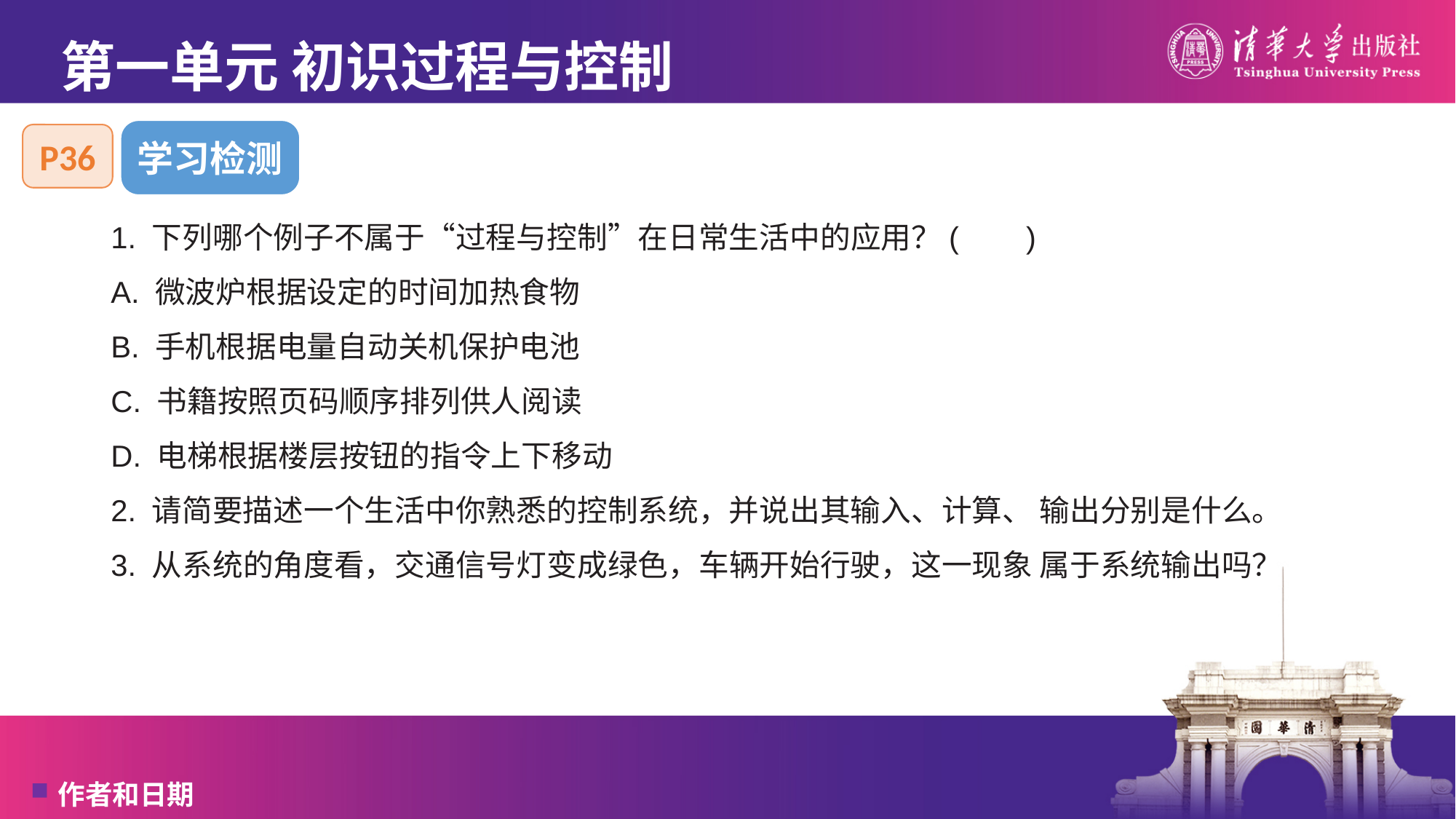

第一单元 初识过程与控制
学习检测
P36
1. 下列哪个例子不属于“过程与控制”在日常生活中的应用？(        )
A. 微波炉根据设定的时间加热食物
B. 手机根据电量自动关机保护电池
C. 书籍按照页码顺序排列供人阅读
D. 电梯根据楼层按钮的指令上下移动
2. 请简要描述一个生活中你熟悉的控制系统，并说出其输入、计算、 输出分别是什么。
3. 从系统的角度看，交通信号灯变成绿色，车辆开始行驶，这一现象 属于系统输出吗？
作者和日期